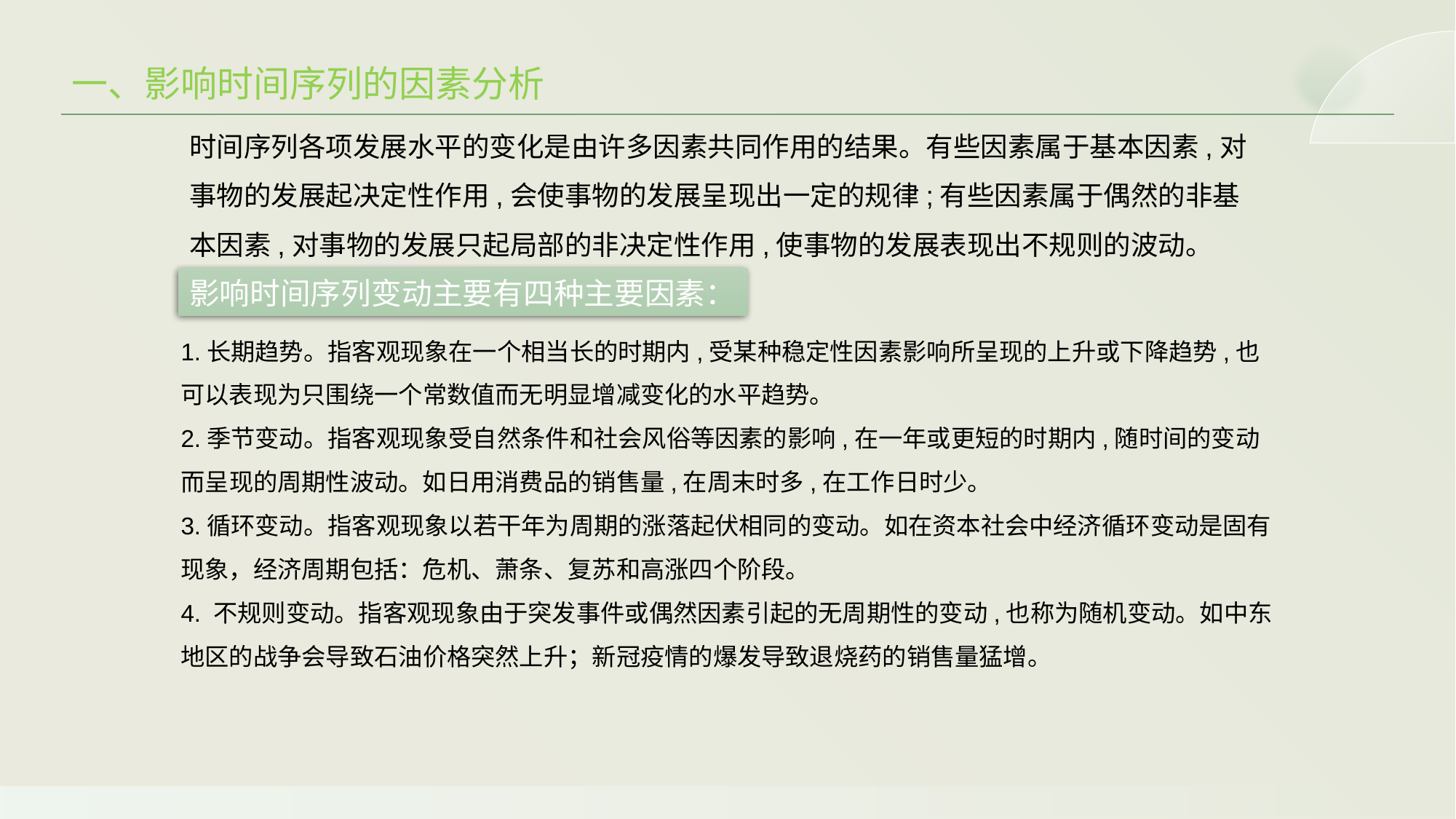

一、影响时间序列的因素分析
时间序列各项发展水平的变化是由许多因素共同作用的结果。有些因素属于基本因素,对事物的发展起决定性作用,会使事物的发展呈现出一定的规律;有些因素属于偶然的非基本因素,对事物的发展只起局部的非决定性作用,使事物的发展表现出不规则的波动。
影响时间序列变动主要有四种主要因素：
1.长期趋势。指客观现象在一个相当长的时期内,受某种稳定性因素影响所呈现的上升或下降趋势,也可以表现为只围绕一个常数值而无明显增减变化的水平趋势。
2.季节变动。指客观现象受自然条件和社会风俗等因素的影响,在一年或更短的时期内,随时间的变动而呈现的周期性波动。如日用消费品的销售量,在周末时多,在工作日时少。
3.循环变动。指客观现象以若干年为周期的涨落起伏相同的变动。如在资本社会中经济循环变动是固有现象，经济周期包括：危机、萧条、复苏和高涨四个阶段。
4. 不规则变动。指客观现象由于突发事件或偶然因素引起的无周期性的变动,也称为随机变动。如中东地区的战争会导致石油价格突然上升；新冠疫情的爆发导致退烧药的销售量猛增。